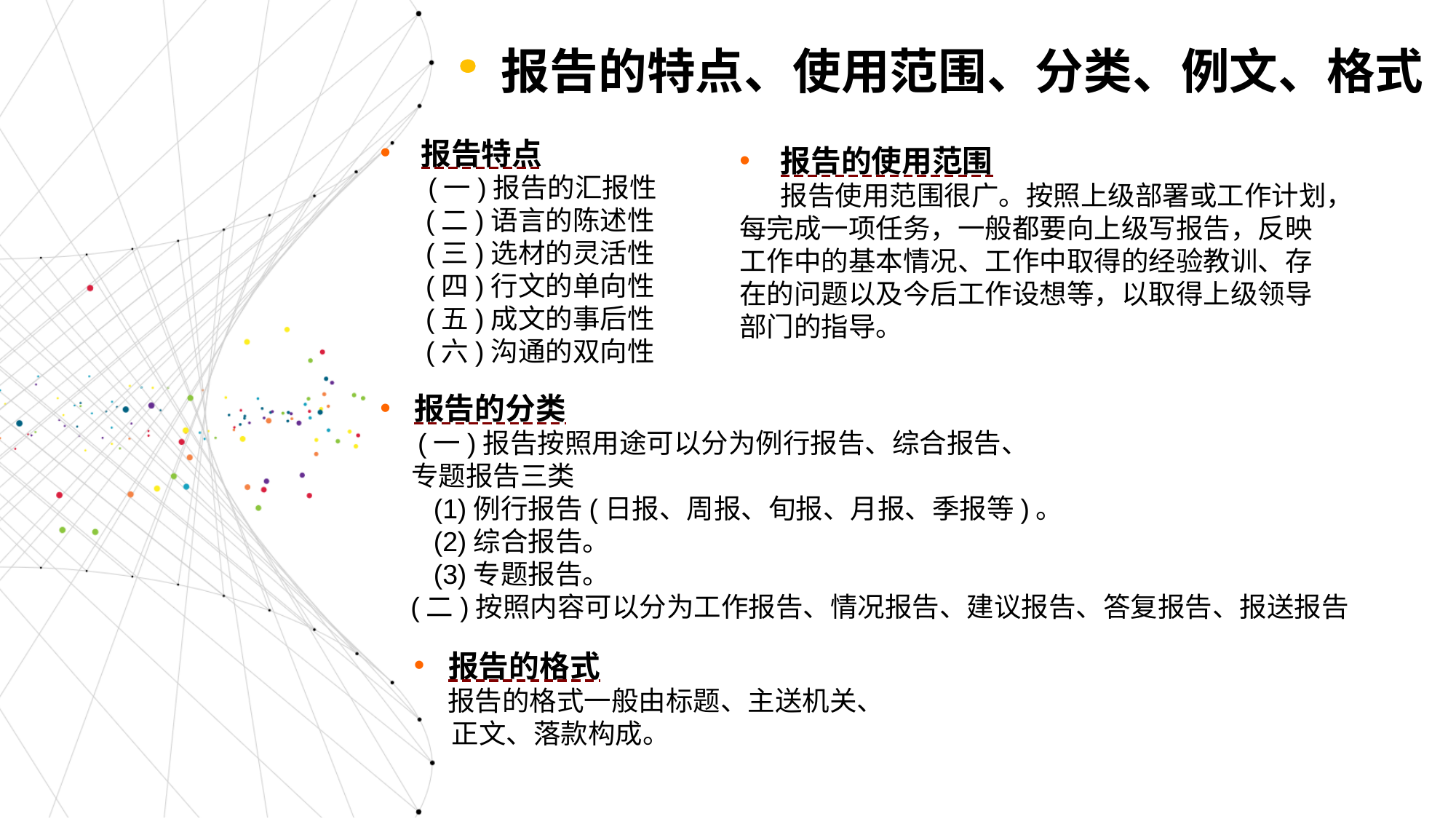

报告的特点、使用范围、分类、例文、格式

报告特点
        (一)报告的汇报性
      (二)语言的陈述性
      (三)选材的灵活性
      (四)行文的单向性
      (五)成文的事后性
      (六)沟通的双向性
报告的使用范围
       报告使用范围很广。按照上级部署或工作计划，每完成一项任务，一般都要向上级写报告，反映工作中的基本情况、工作中取得的经验教训、存在的问题以及今后工作设想等，以取得上级领导部门的指导。

报告的分类
      (一)报告按照用途可以分为例行报告、综合报告、
    专题报告三类
       (1)例行报告(日报、周报、旬报、月报、季报等)。
       (2)综合报告。
       (3)专题报告。
    (二)按照内容可以分为工作报告、情况报告、建议报告、答复报告、报送报告

报告的格式
      报告的格式一般由标题、主送机关、
     正文、落款构成。